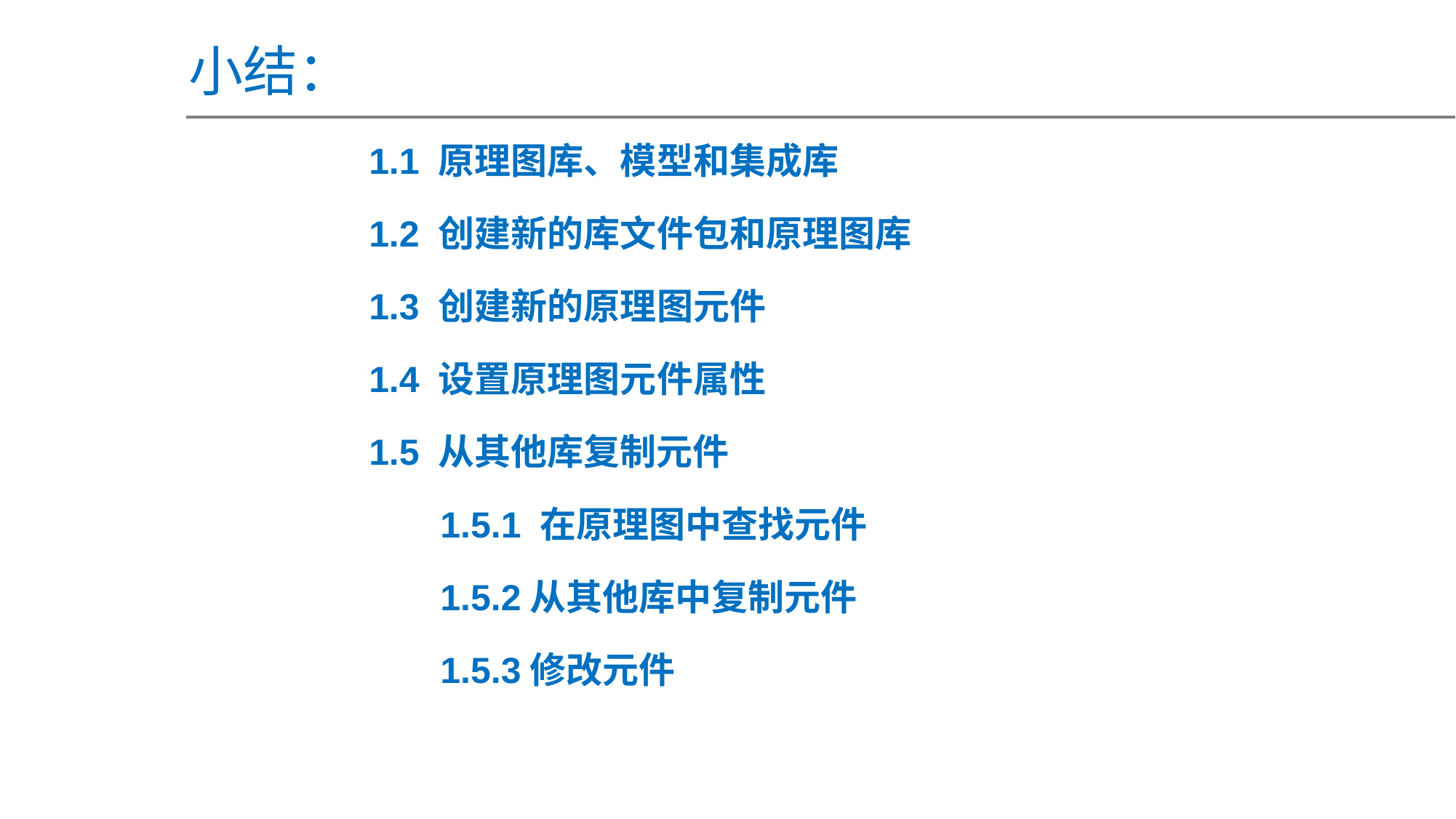

小结：
1.1 原理图库、模型和集成库
1.2 创建新的库文件包和原理图库
1.3 创建新的原理图元件
1.4 设置原理图元件属性
1.5 从其他库复制元件
       1.5.1 在原理图中查找元件
       1.5.2从其他库中复制元件
       1.5.3修改元件